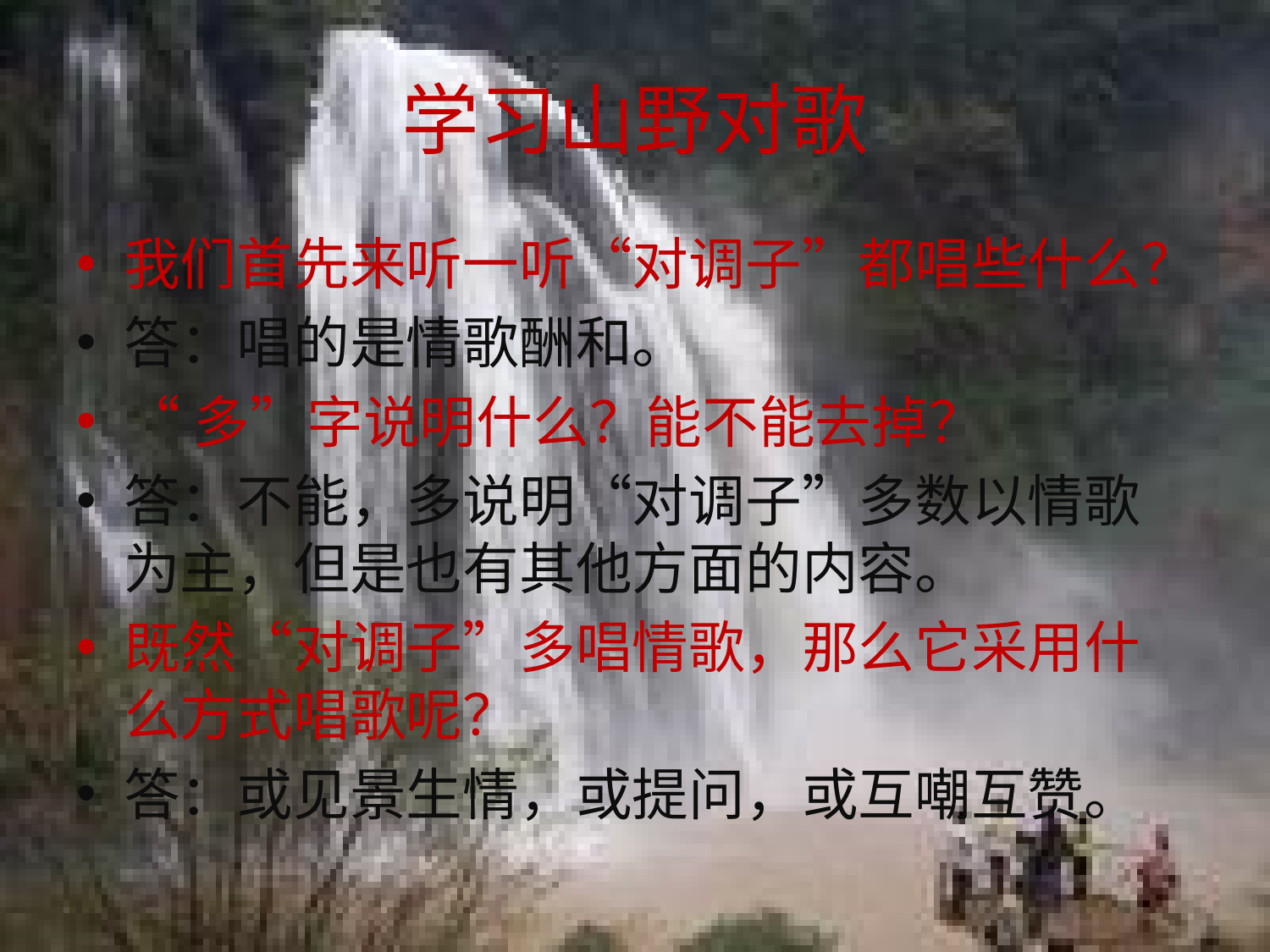

# 学习山野对歌
我们首先来听一听“对调子”都唱些什么？
答：唱的是情歌酬和。
“多”字说明什么？能不能去掉？
答：不能，多说明“对调子”多数以情歌为主，但是也有其他方面的内容。
既然“对调子”多唱情歌，那么它采用什么方式唱歌呢？
答：或见景生情，或提问，或互嘲互赞。